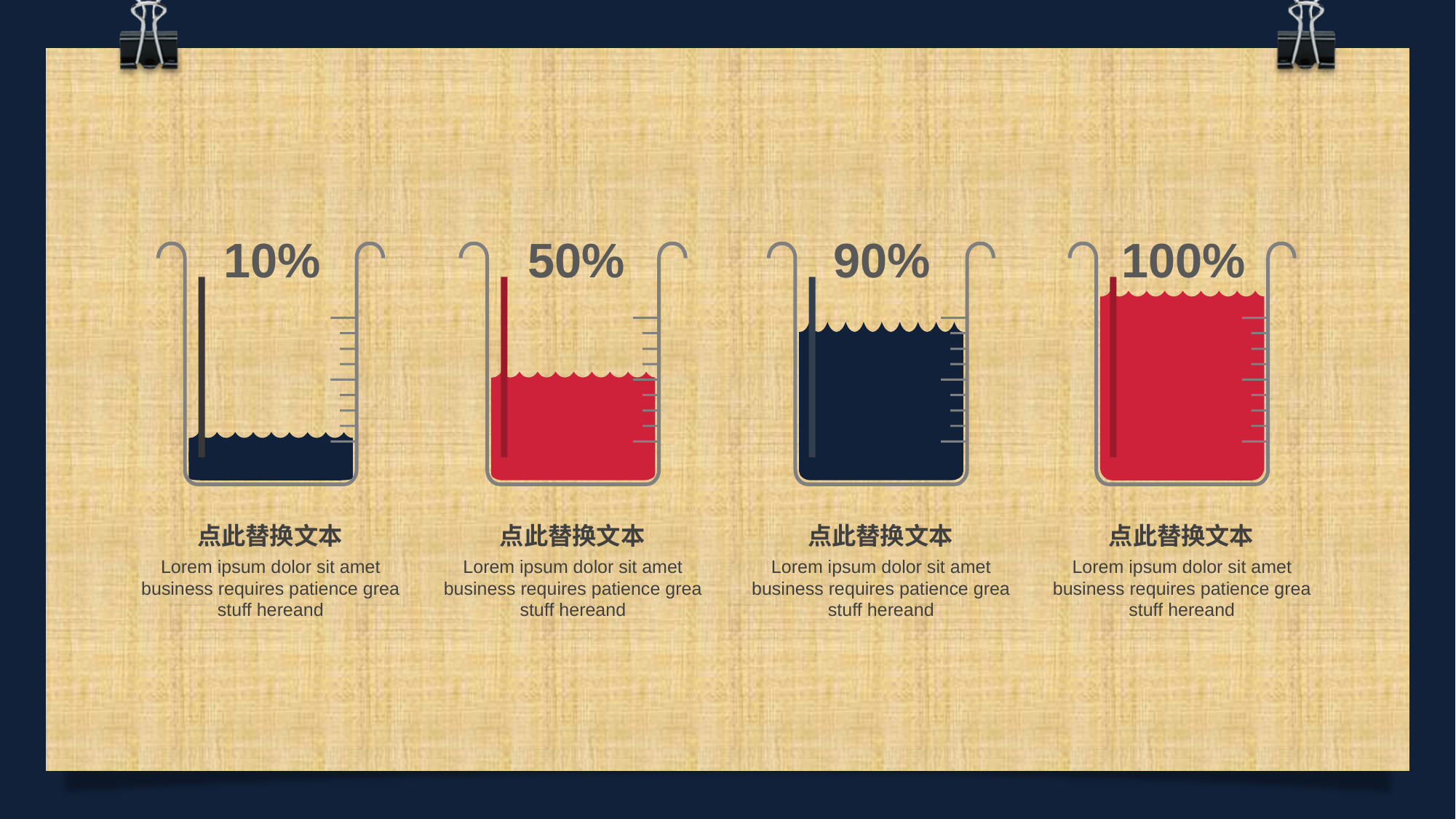

10%
50%
90%
100%

点此替换文本
Lorem ipsum dolor sit amet business requires patience grea stuff hereand
点此替换文本
Lorem ipsum dolor sit amet business requires patience grea stuff hereand
点此替换文本
Lorem ipsum dolor sit amet business requires patience grea stuff hereand
点此替换文本
Lorem ipsum dolor sit amet business requires patience grea stuff hereand